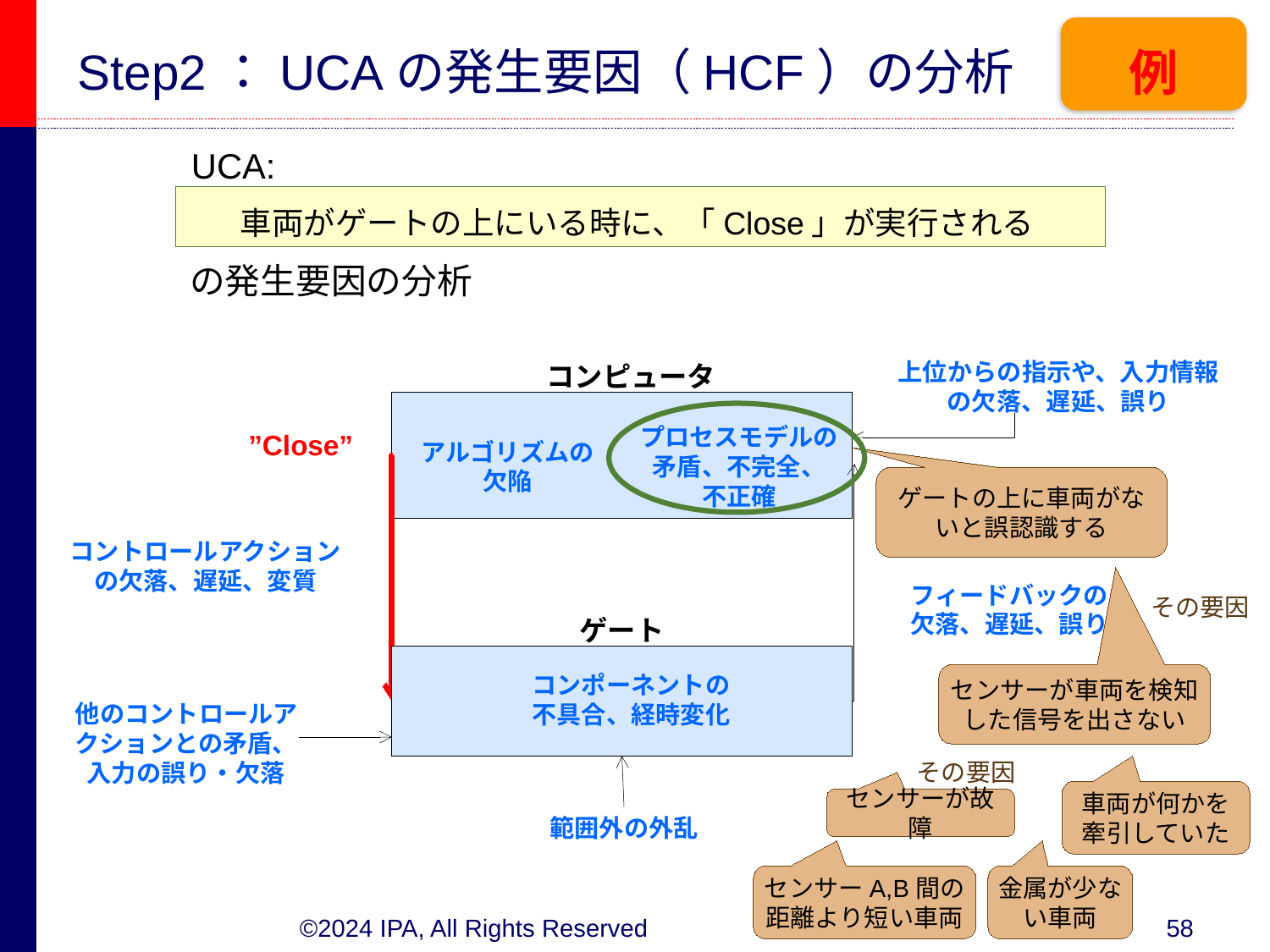

# Step2：UCAの発生要因（HCF）の分析
例
UCA:
車両がゲートの上にいる時に、「Close」が実行される
の発生要因の分析
コンピュータ
上位からの指示や、入力情報の欠落、遅延、誤り

プロセスモデルの矛盾、不完全、
不正確
”Close”
アルゴリズムの欠陥
ゲートの上に車両がないと誤認識する
コントロールアクションの欠落、遅延、変質
フィードバックの
欠落、遅延、誤り
その要因
ゲート

コンポーネントの不具合、経時変化
センサーが車両を検知した信号を出さない
他のコントロールアクションとの矛盾、入力の誤り・欠落
その要因
車両が何かを牽引していた
センサーが故障
範囲外の外乱
センサーA,B間の距離より短い車両
金属が少ない車両
©2024 IPA, All Rights Reserved
58